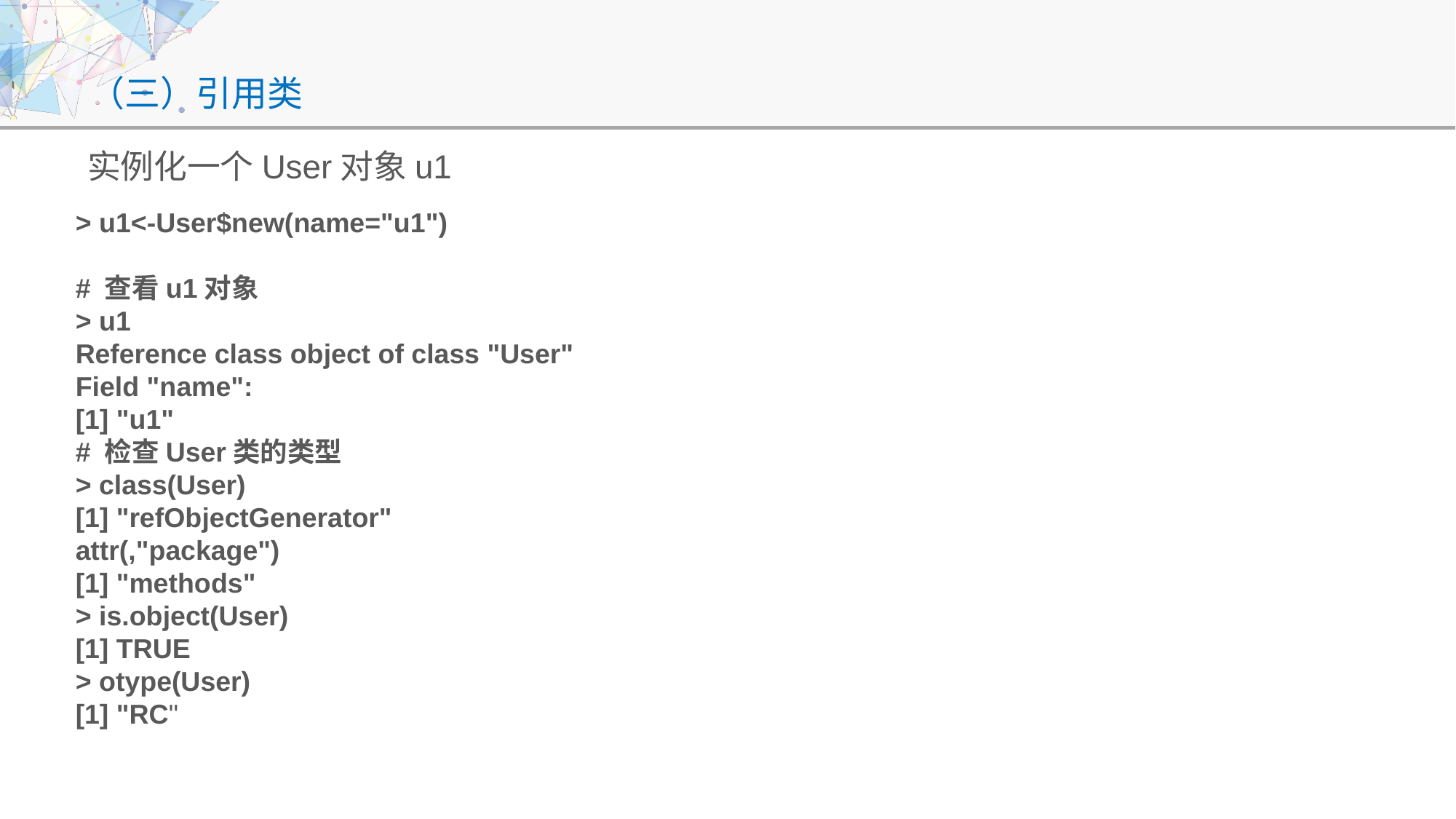

# （三）引用类
实例化一个User对象u1
> u1<-User$new(name="u1")

# 查看u1对象
> u1
Reference class object of class "User"
Field "name":
[1] "u1"
# 检查User类的类型
> class(User)
[1] "refObjectGenerator"
attr(,"package")
[1] "methods"
> is.object(User)
[1] TRUE
> otype(User)
[1] "RC"